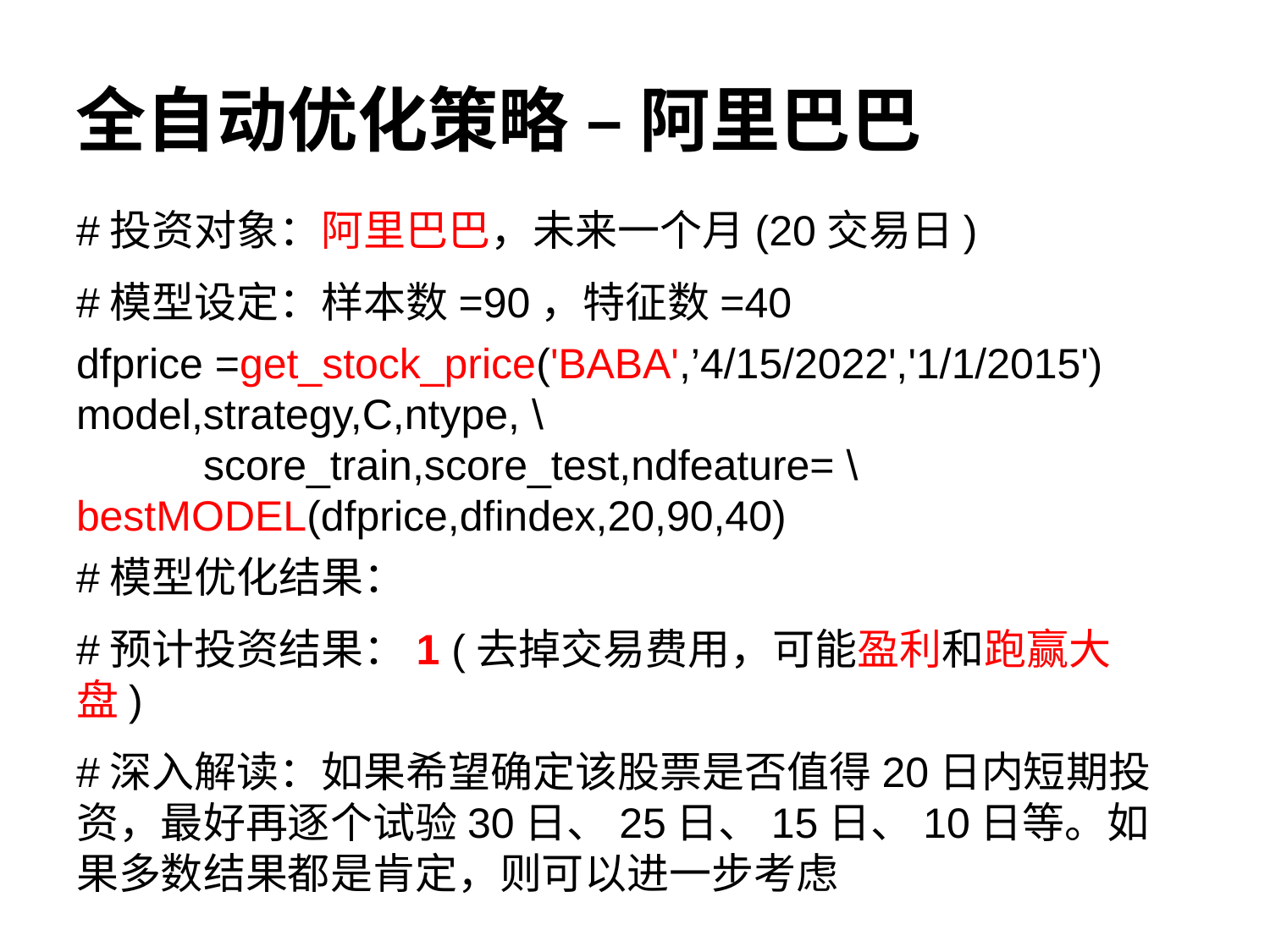

# 全自动优化策略 – 阿里巴巴
#投资对象：阿里巴巴，未来一个月(20交易日)
#模型设定：样本数=90，特征数=40
dfprice =get_stock_price('BABA',’4/15/2022','1/1/2015')
model,strategy,C,ntype, \
	score_train,score_test,ndfeature= \        	bestMODEL(dfprice,dfindex,20,90,40)
#模型优化结果：
#预计投资结果：1 (去掉交易费用，可能盈利和跑赢大盘)
#深入解读：如果希望确定该股票是否值得20日内短期投资，最好再逐个试验30日、25日、15日、10日等。如果多数结果都是肯定，则可以进一步考虑